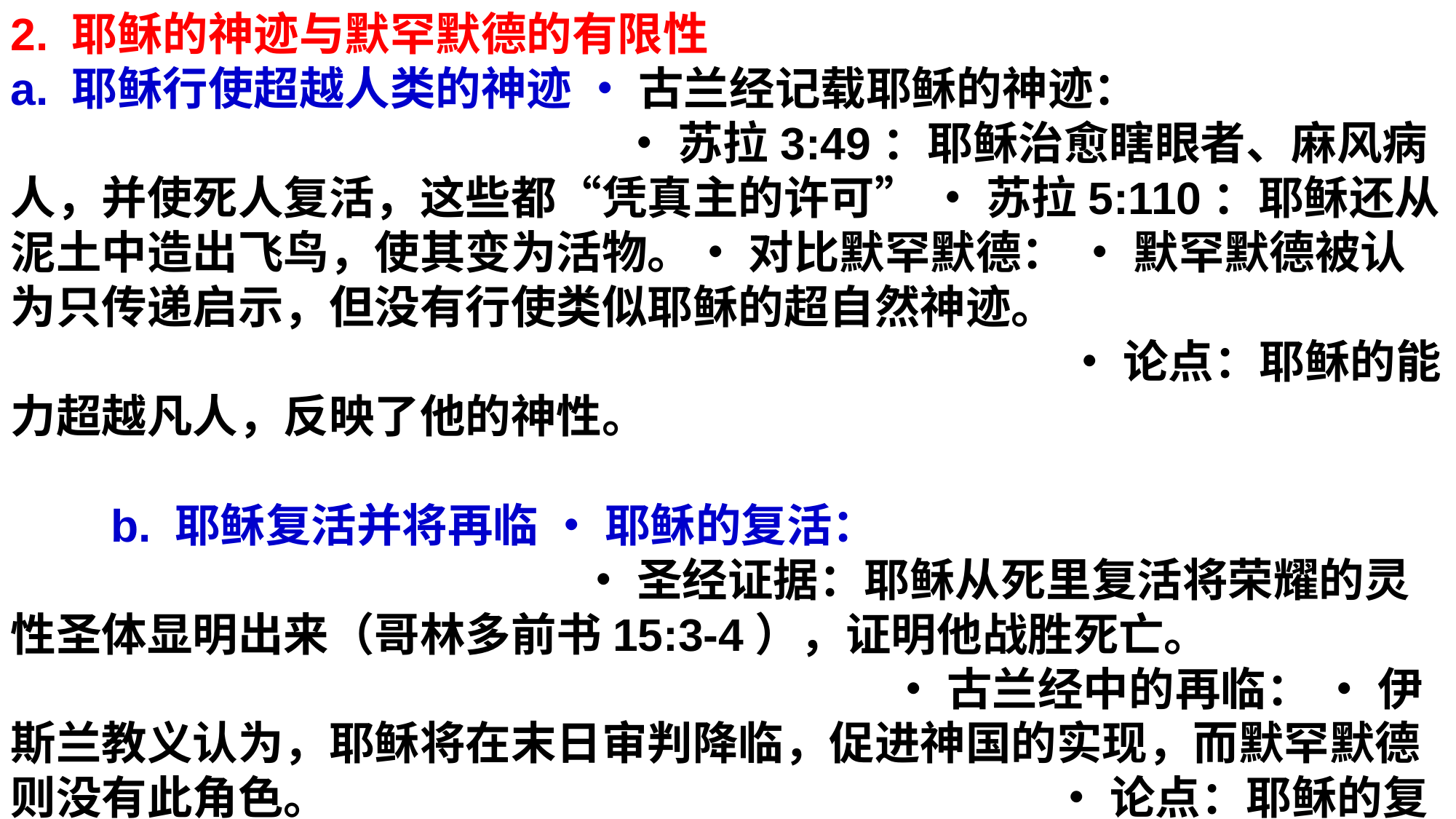

2. 耶稣的神迹与默罕默德的有限性                                                                   a. 耶稣行使超越人类的神迹 • 古兰经记载耶稣的神迹：                                                                                         • 苏拉3:49：耶稣治愈瞎眼者、麻风病人，并使死人复活，这些都“凭真主的许可” • 苏拉5:110：耶稣还从泥土中造出飞鸟，使其变为活物。• 对比默罕默德： • 默罕默德被认为只传递启示，但没有行使类似耶稣的超自然神迹。                                                                                                                                            • 论点：耶稣的能力超越凡人，反映了他的神性。
                                                                                                                           b. 耶稣复活并将再临 • 耶稣的复活：                                                                                                              • 圣经证据：耶稣从死里复活将荣耀的灵性圣体显明出来（哥林多前书15:3-4），证明他战胜死亡。                                                                                                            • 古兰经中的再临： • 伊斯兰教义认为，耶稣将在末日审判降临，促进神国的实现，而默罕默德则没有此角色。                                                                      • 论点：耶稣的复活和再临，证明他是独一无二的，远超默罕默德。